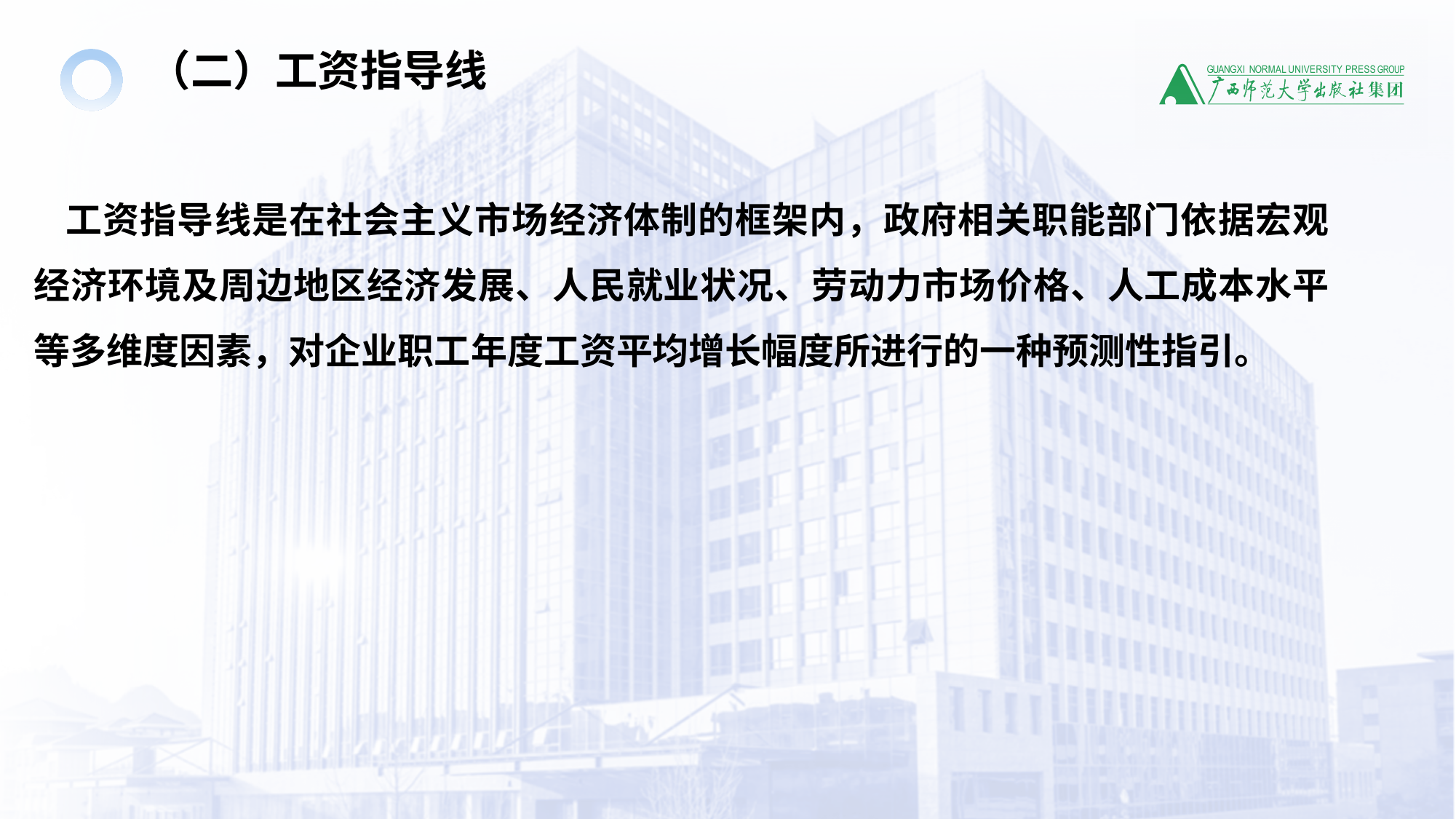

（二）工资指导线

工资指导线是在社会主义市场经济体制的框架内，政府相关职能部门依据宏观经济环境及周边地区经济发展、人民就业状况、劳动力市场价格、人工成本水平等多维度因素，对企业职工年度工资平均增长幅度所进行的一种预测性指引。